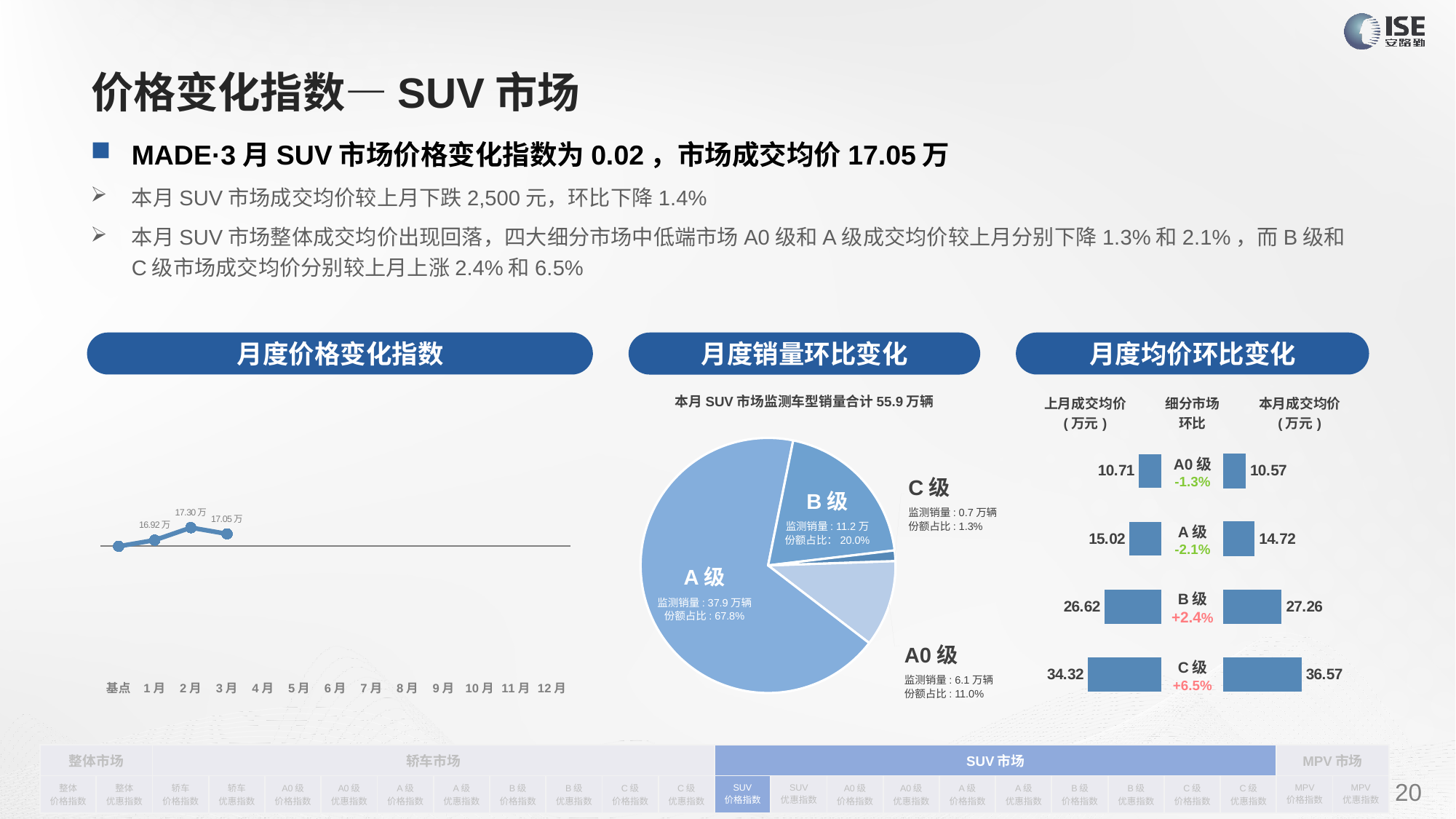

# 价格变化指数—SUV市场
MADE·3月SUV市场价格变化指数为0.02，市场成交均价17.05万
本月SUV市场成交均价较上月下跌2,500元，环比下降1.4%
本月SUV市场整体成交均价出现回落，四大细分市场中低端市场A0级和A级成交均价较上月分别下降1.3%和2.1%，而B级和C级市场成交均价分别较上月上涨2.4%和6.5%
月度价格变化指数

月度均价环比变化

月度销量环比变化

本月SUV市场监测车型销量合计55.9万辆

### Chart

| Category | Y2022 |
|---|---|
| 基点 | 0.0 |
| 1月 | 0.01 |
| 2月 | 0.03 |
| 3月 | 0.02 |
| 4月 | None |
| 5月 | None |
| 6月 | None |
| 7月 | None |
| 8月 | None |
| 9月 | None |
| 10月 | None |
| 11月 | None |
| 12月 | None |
| 上月成交均价 (万元) | 细分市场 环比 | 本月成交均价 (万元) |
| --- | --- | --- |

### Chart

| Category | 细分市场 |
|---|---|
| A0级 | 61290.0 |
| A级 | 378628.0 |
| B级 | 111507.0 |
| C级 | 7429.0 |
| A0级 -1.3% |
| --- |
| A级 -2.1% |
| B级 +2.4% |
| C级 +6.5% |

### Chart

| Category | 优惠金额 |
|---|---|
| A0 | 10.709481394821397 |
| A | 15.0242899595395 |
| B | 26.621668042089976 |
| C | 34.32469639985154 |

### Chart

| Category | 成交金额 |
|---|---|
| A0 | 10.570840486213083 |
| A | 14.715289141056658 |
| B | 27.2609314312106 |
| C | 36.571453291156274 |
C级
监测销量: 0.7万辆
份额占比: 1.3%
B级
监测销量: 11.2万
份额占比：20.0%
A级
监测销量: 37.9万辆
份额占比: 67.8%
A0级
监测销量: 6.1万辆
份额占比: 11.0%
| 整体市场 |  | 轿车市场 |  |  |  |  |  |  |  |  |  | SUV市场 |  |  |  |  |  |  |  |  |  | MPV市场 |  |
| --- | --- | --- | --- | --- | --- | --- | --- | --- | --- | --- | --- | --- | --- | --- | --- | --- | --- | --- | --- | --- | --- | --- | --- |
| 整体 价格指数 | 整体 优惠指数 | 轿车 价格指数 | 轿车 优惠指数 | A0级 价格指数 | A0级 优惠指数 | A级 价格指数 | A级 优惠指数 | B级 价格指数 | B级 优惠指数 | C级 价格指数 | C级 优惠指数 | SUV 价格指数 | SUV 优惠指数 | A0级 价格指数 | A0级 优惠指数 | A级 价格指数 | A级 优惠指数 | B级 价格指数 | B级 优惠指数 | C级 价格指数 | C级 优惠指数 | MPV 价格指数 | MPV 优惠指数 |
请在插入菜单—页眉和页脚中修改此 文本
20